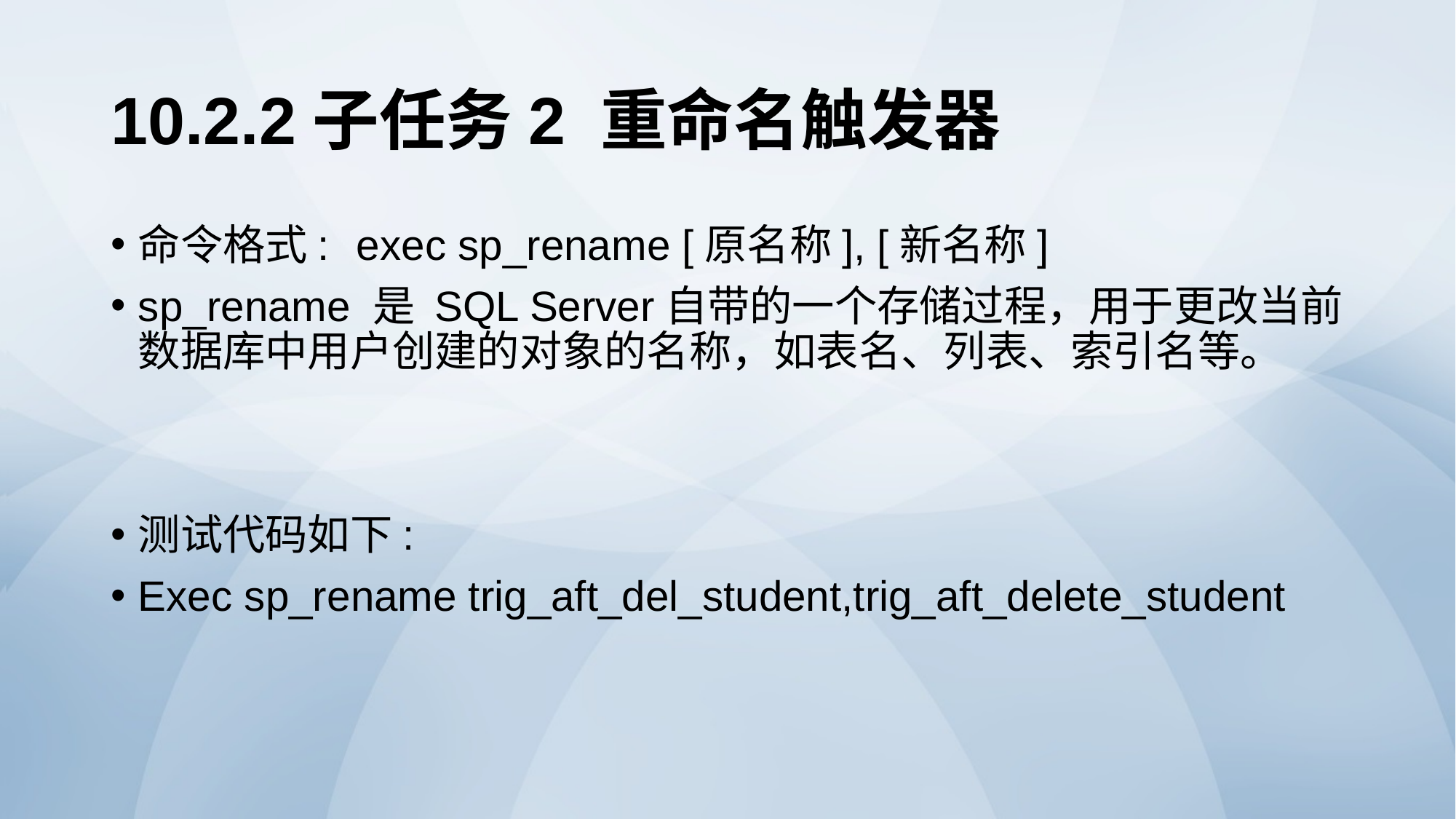

# 10.2.2子任务2 重命名触发器
命令格式:	exec sp_rename [原名称], [新名称]
sp_rename 是 SQL Server自带的一个存储过程，用于更改当前数据库中用户创建的对象的名称，如表名、列表、索引名等。

测试代码如下:
Exec sp_rename trig_aft_del_student,trig_aft_delete_student